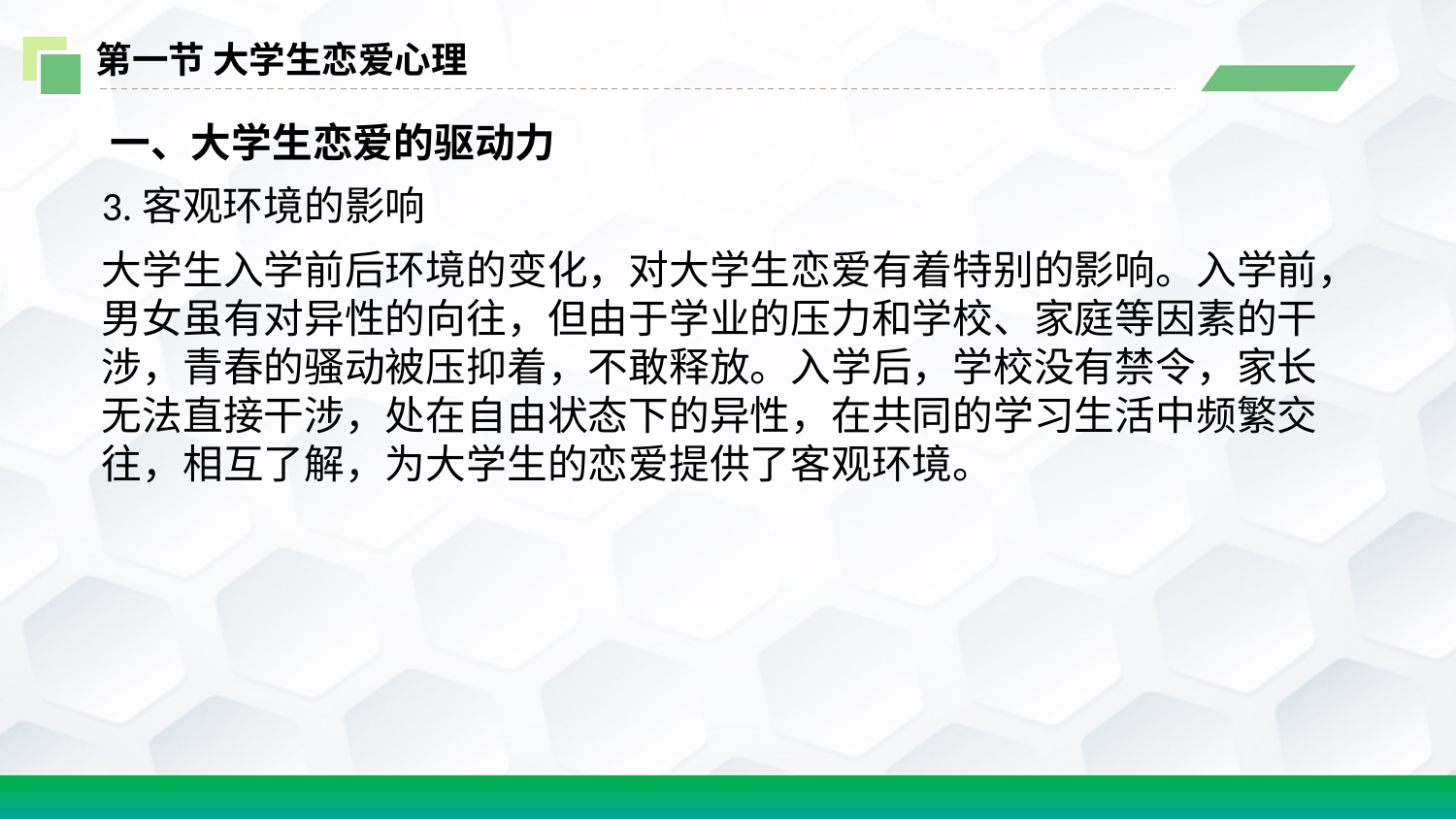

第一节 大学生恋爱心理
 一、大学生恋爱的驱动力
3.客观环境的影响
大学生入学前后环境的变化，对大学生恋爱有着特别的影响。入学前，男女虽有对异性的向往，但由于学业的压力和学校、家庭等因素的干涉，青春的骚动被压抑着，不敢释放。入学后，学校没有禁令，家长无法直接干涉，处在自由状态下的异性，在共同的学习生活中频繁交往，相互了解，为大学生的恋爱提供了客观环境。